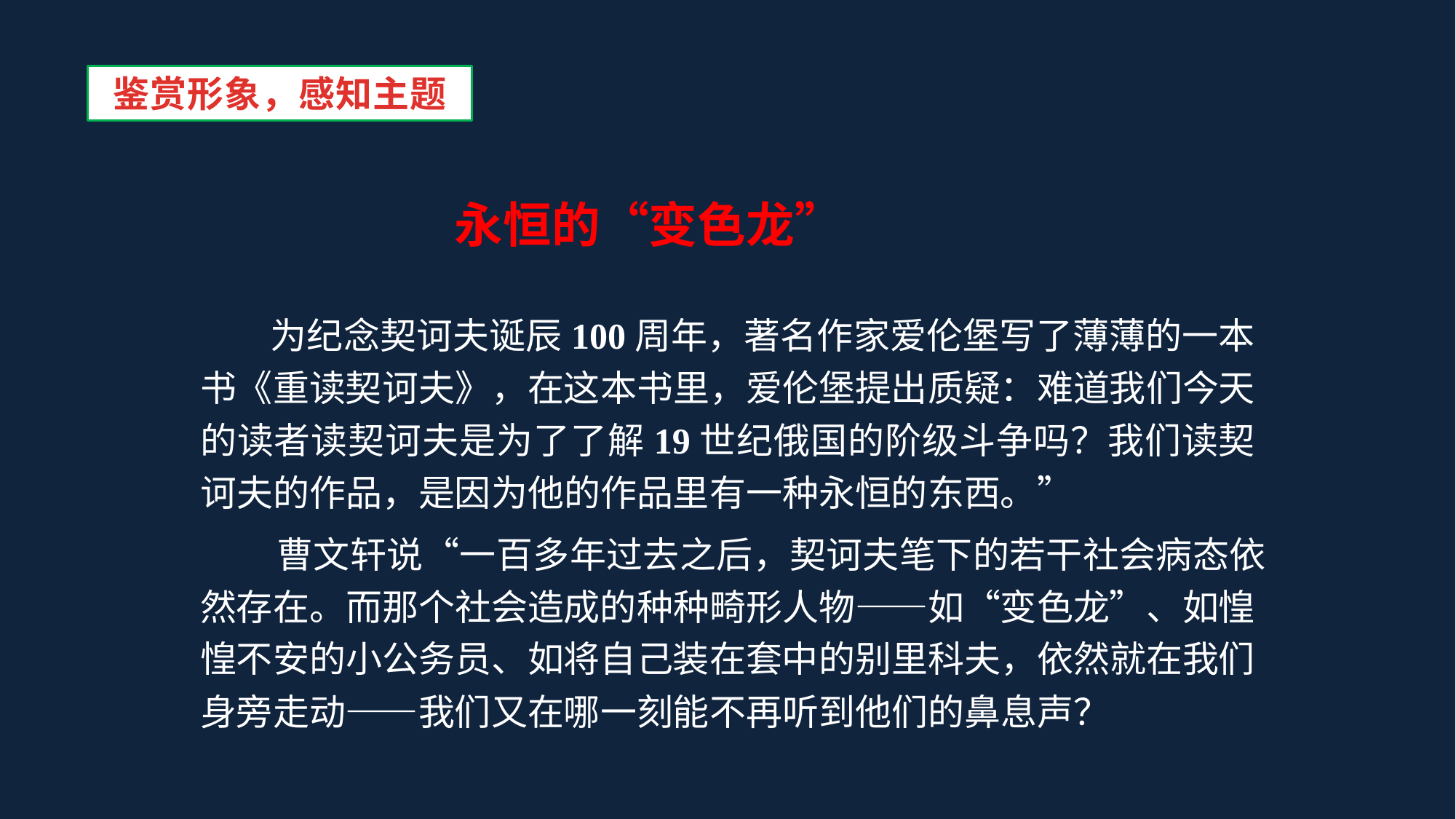

鉴赏形象，感知主题
永恒的“变色龙”
          为纪念契诃夫诞辰100周年，著名作家爱伦堡写了薄薄的一本书《重读契诃夫》，在这本书里，爱伦堡提出质疑：难道我们今天的读者读契诃夫是为了了解19世纪俄国的阶级斗争吗？我们读契诃夫的作品，是因为他的作品里有一种永恒的东西。”
        曹文轩说“一百多年过去之后，契诃夫笔下的若干社会病态依然存在。而那个社会造成的种种畸形人物——如“变色龙”、如惶惶不安的小公务员、如将自己装在套中的别里科夫，依然就在我们身旁走动——我们又在哪一刻能不再听到他们的鼻息声？